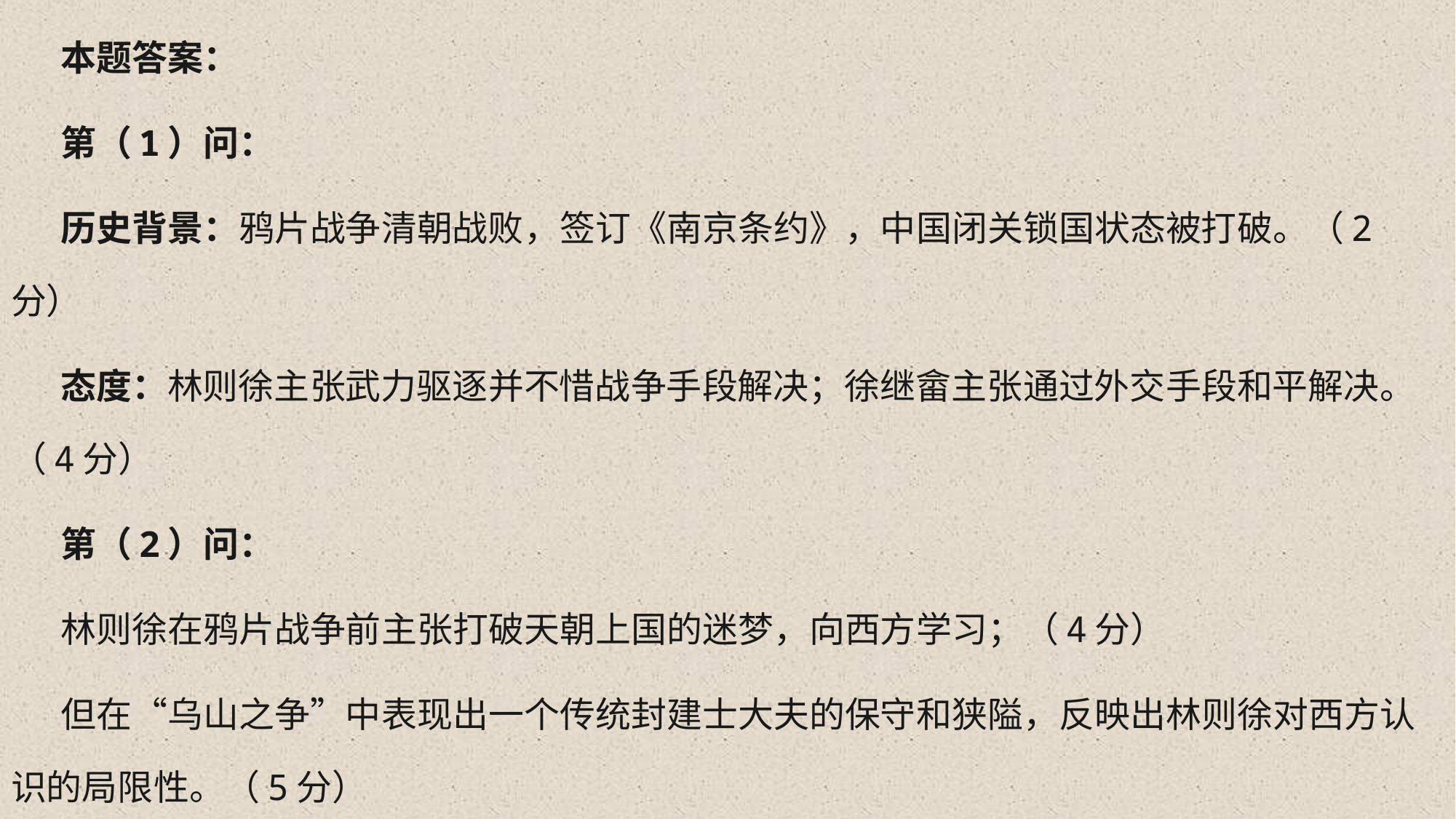

本题答案：
第（1）问：
历史背景：鸦片战争清朝战败，签订《南京条约》，中国闭关锁国状态被打破。（2分）
态度：林则徐主张武力驱逐并不惜战争手段解决；徐继畲主张通过外交手段和平解决。（4分）
第（2）问：
林则徐在鸦片战争前主张打破天朝上国的迷梦，向西方学习；（4分）
但在“乌山之争”中表现出一个传统封建士大夫的保守和狭隘，反映出林则徐对西方认识的局限性。（5分）